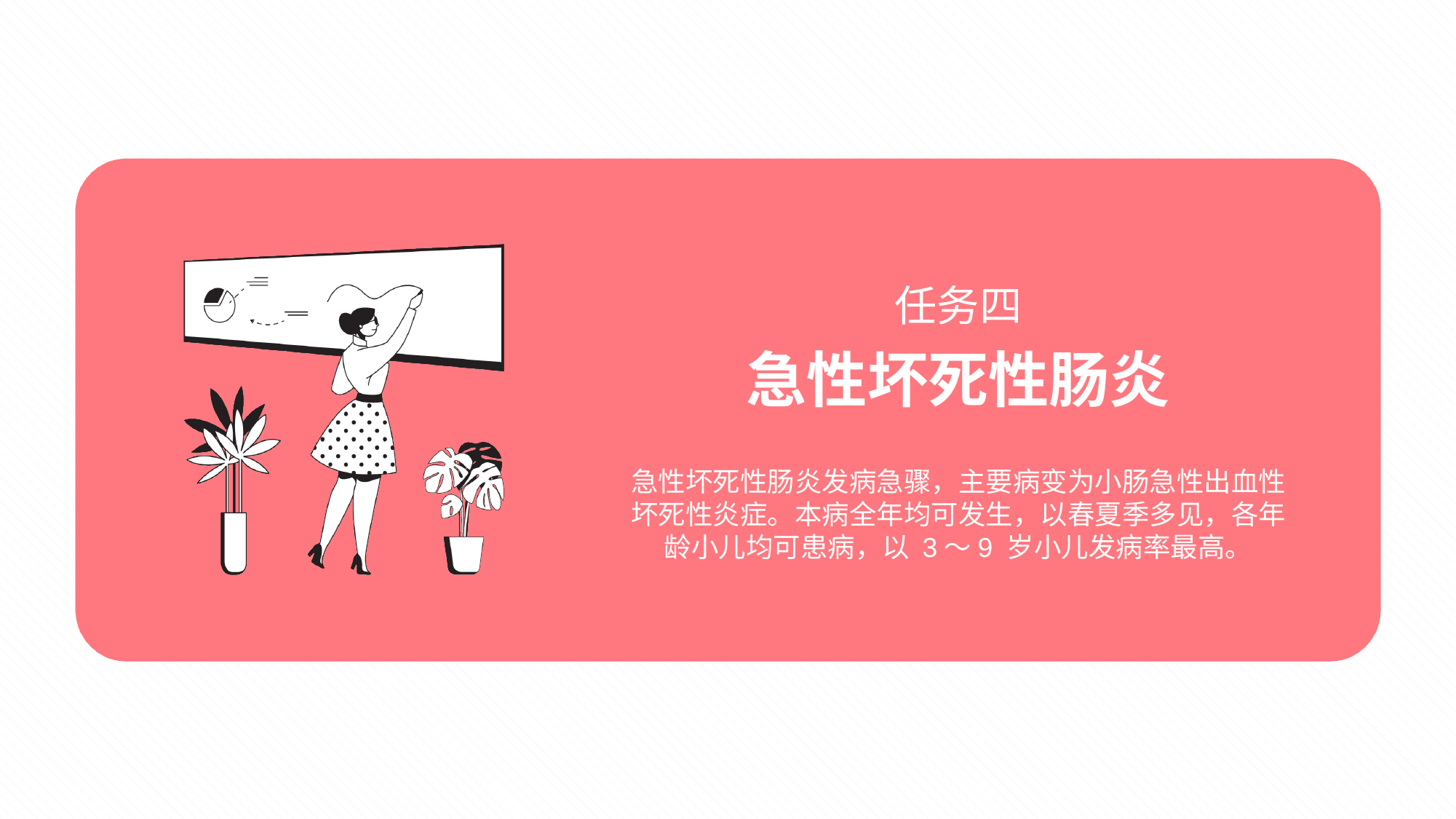

# 任务四
急性坏死性肠炎
急性坏死性肠炎发病急骤，主要病变为小肠急性出血性坏死性炎症。本病全年均可发生，以春夏季多见，各年龄小儿均可患病，以 3～9 岁小儿发病率最高。